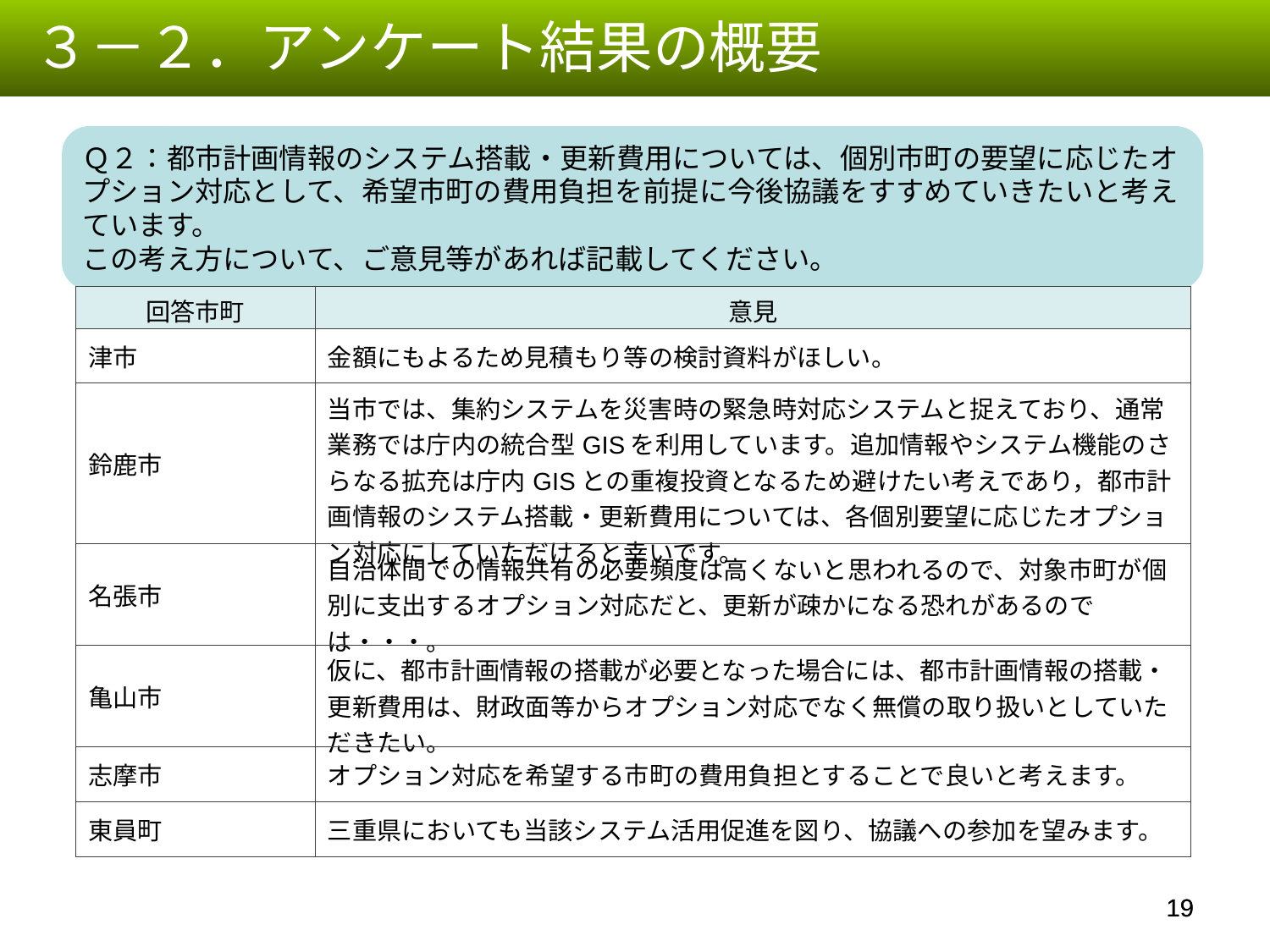

３－２．アンケート結果の概要
Ｑ２：都市計画情報のシステム搭載・更新費用については、個別市町の要望に応じたオプション対応として、希望市町の費用負担を前提に今後協議をすすめていきたいと考えています。
この考え方について、ご意見等があれば記載してください。
| 回答市町 | 意見 |
| --- | --- |
| 津市 | 金額にもよるため見積もり等の検討資料がほしい。 |
| 鈴鹿市 | 当市では、集約システムを災害時の緊急時対応システムと捉えており、通常業務では庁内の統合型GISを利用しています。追加情報やシステム機能のさらなる拡充は庁内GISとの重複投資となるため避けたい考えであり，都市計画情報のシステム搭載・更新費用については、各個別要望に応じたオプション対応にしていただけると幸いです。 |
| 名張市 | 自治体間での情報共有の必要頻度は高くないと思われるので、対象市町が個別に支出するオプション対応だと、更新が疎かになる恐れがあるのでは・・・。 |
| 亀山市 | 仮に、都市計画情報の搭載が必要となった場合には、都市計画情報の搭載・更新費用は、財政面等からオプション対応でなく無償の取り扱いとしていただきたい。 |
| 志摩市 | オプション対応を希望する市町の費用負担とすることで良いと考えます。 |
| 東員町 | 三重県においても当該システム活用促進を図り、協議への参加を望みます。 |
19
19